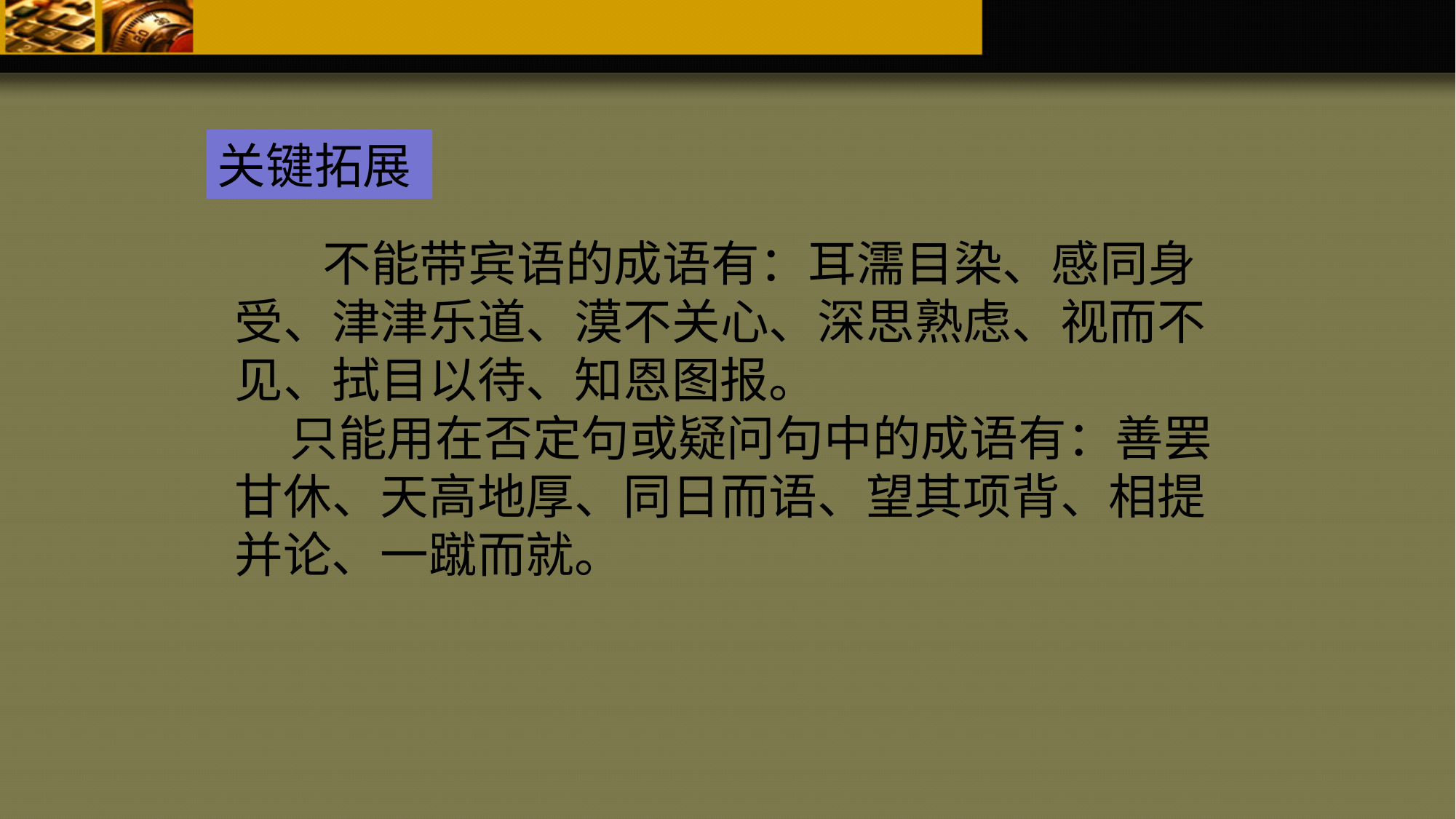

关键拓展

       不能带宾语的成语有：耳濡目染、感同身受、津津乐道、漠不关心、深思熟虑、视而不见、拭目以待、知恩图报。
    只能用在否定句或疑问句中的成语有：善罢甘休、天高地厚、同日而语、望其项背、相提并论、一蹴而就。